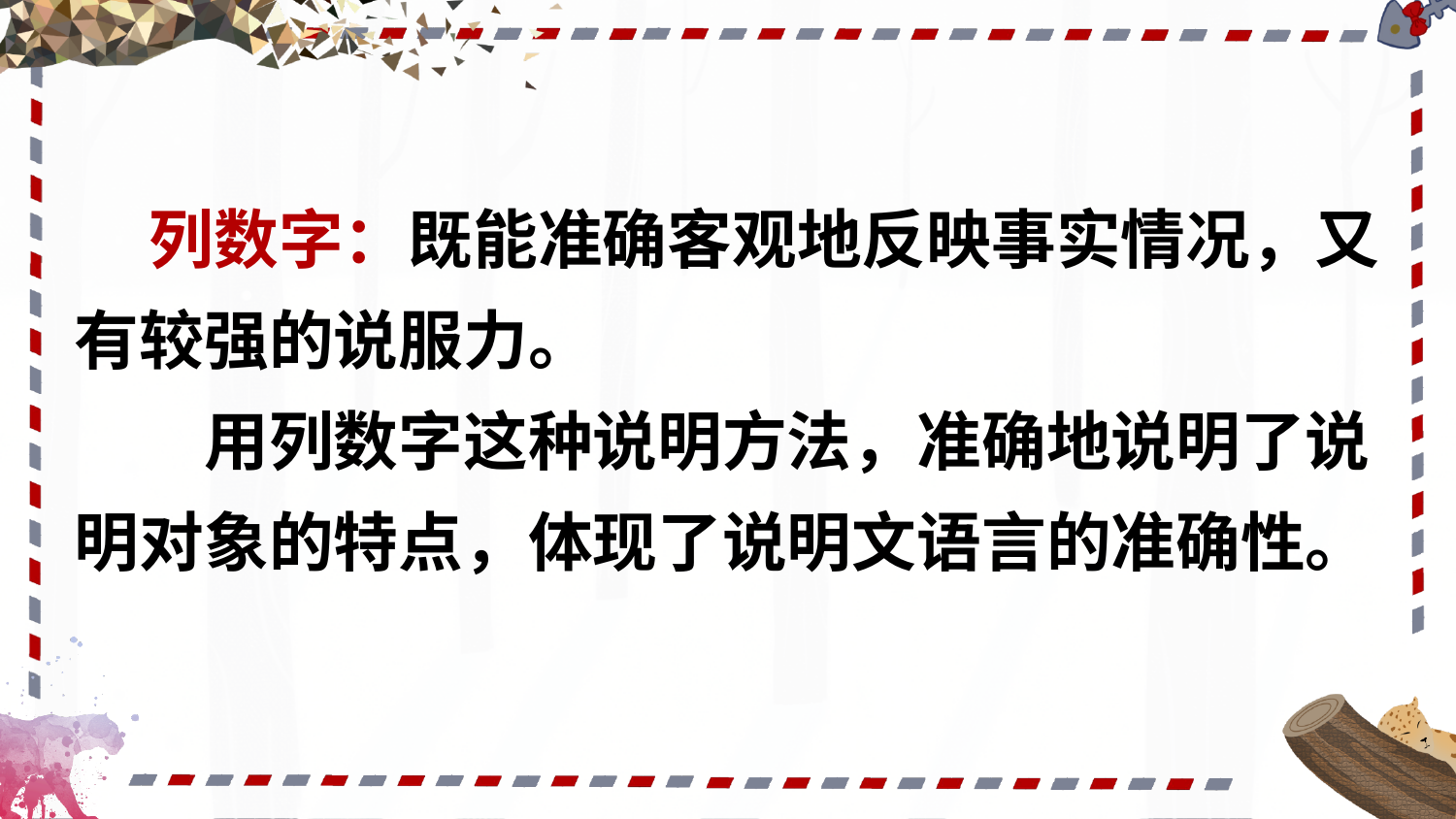

列数字：既能准确客观地反映事实情况，又有较强的说服力。
　　用列数字这种说明方法，准确地说明了说明对象的特点，体现了说明文语言的准确性。